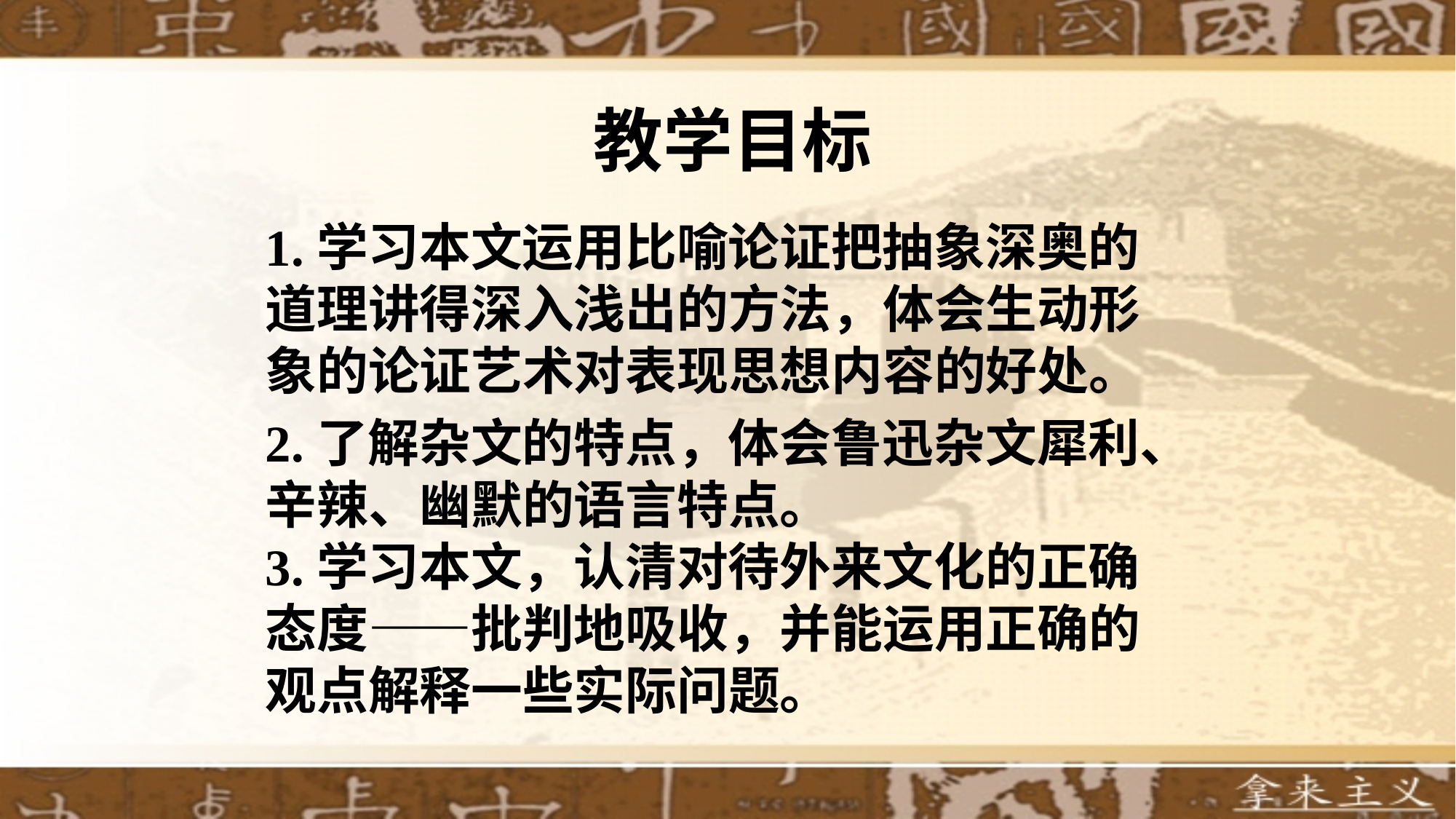

教学目标
1.学习本文运用比喻论证把抽象深奥的道理讲得深入浅出的方法，体会生动形象的论证艺术对表现思想内容的好处。
2.了解杂文的特点，体会鲁迅杂文犀利、辛辣、幽默的语言特点。
3.学习本文，认清对待外来文化的正确态度——批判地吸收，并能运用正确的观点解释一些实际问题。